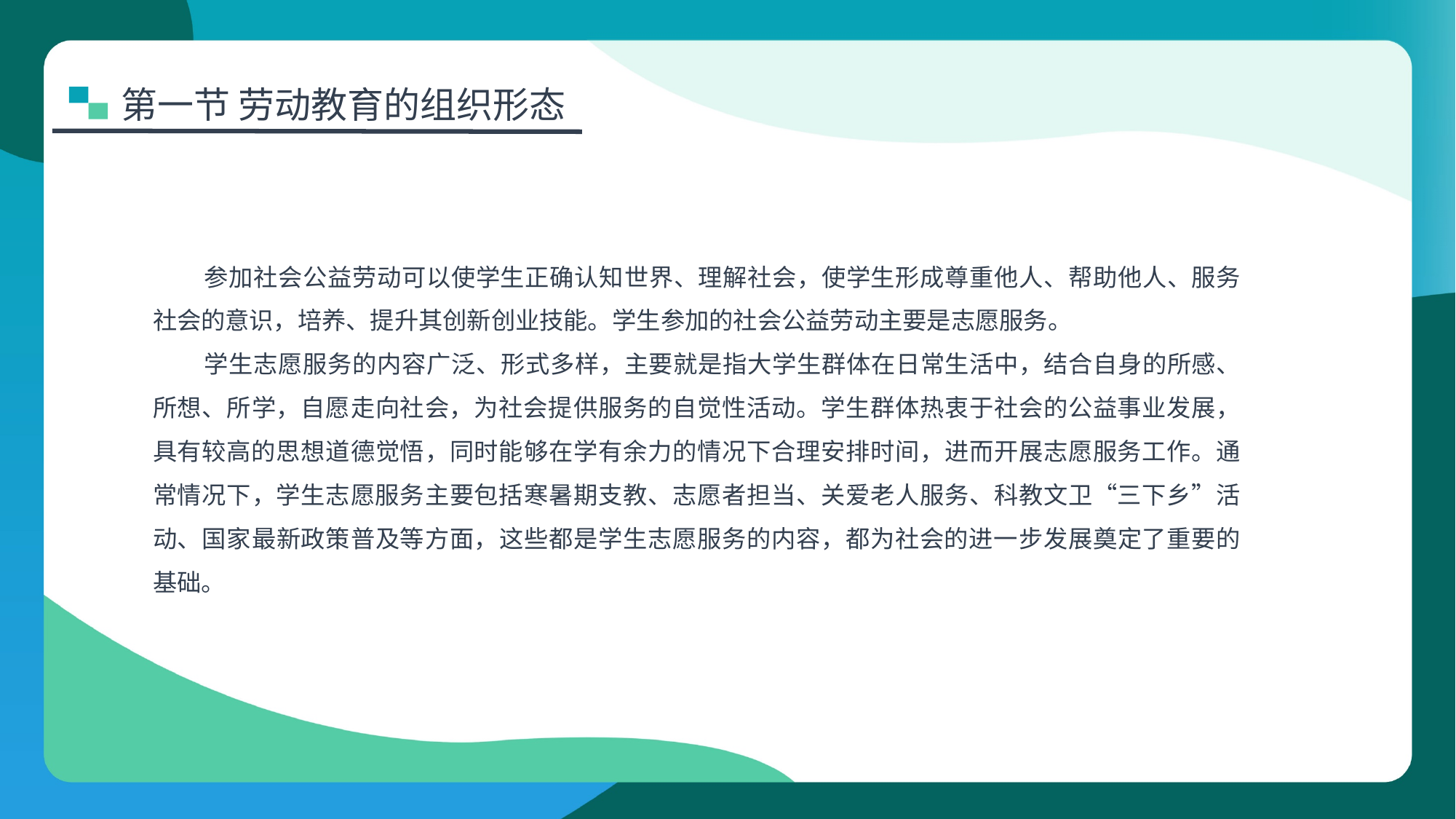

第一节 劳动教育的组织形态

参加社会公益劳动可以使学生正确认知世界、理解社会，使学生形成尊重他人、帮助他人、服务社会的意识，培养、提升其创新创业技能。学生参加的社会公益劳动主要是志愿服务。
学生志愿服务的内容广泛、形式多样，主要就是指大学生群体在日常生活中，结合自身的所感、所想、所学，自愿走向社会，为社会提供服务的自觉性活动。学生群体热衷于社会的公益事业发展，具有较高的思想道德觉悟，同时能够在学有余力的情况下合理安排时间，进而开展志愿服务工作。通常情况下，学生志愿服务主要包括寒暑期支教、志愿者担当、关爱老人服务、科教文卫“三下乡”活动、国家最新政策普及等方面，这些都是学生志愿服务的内容，都为社会的进一步发展奠定了重要的基础。